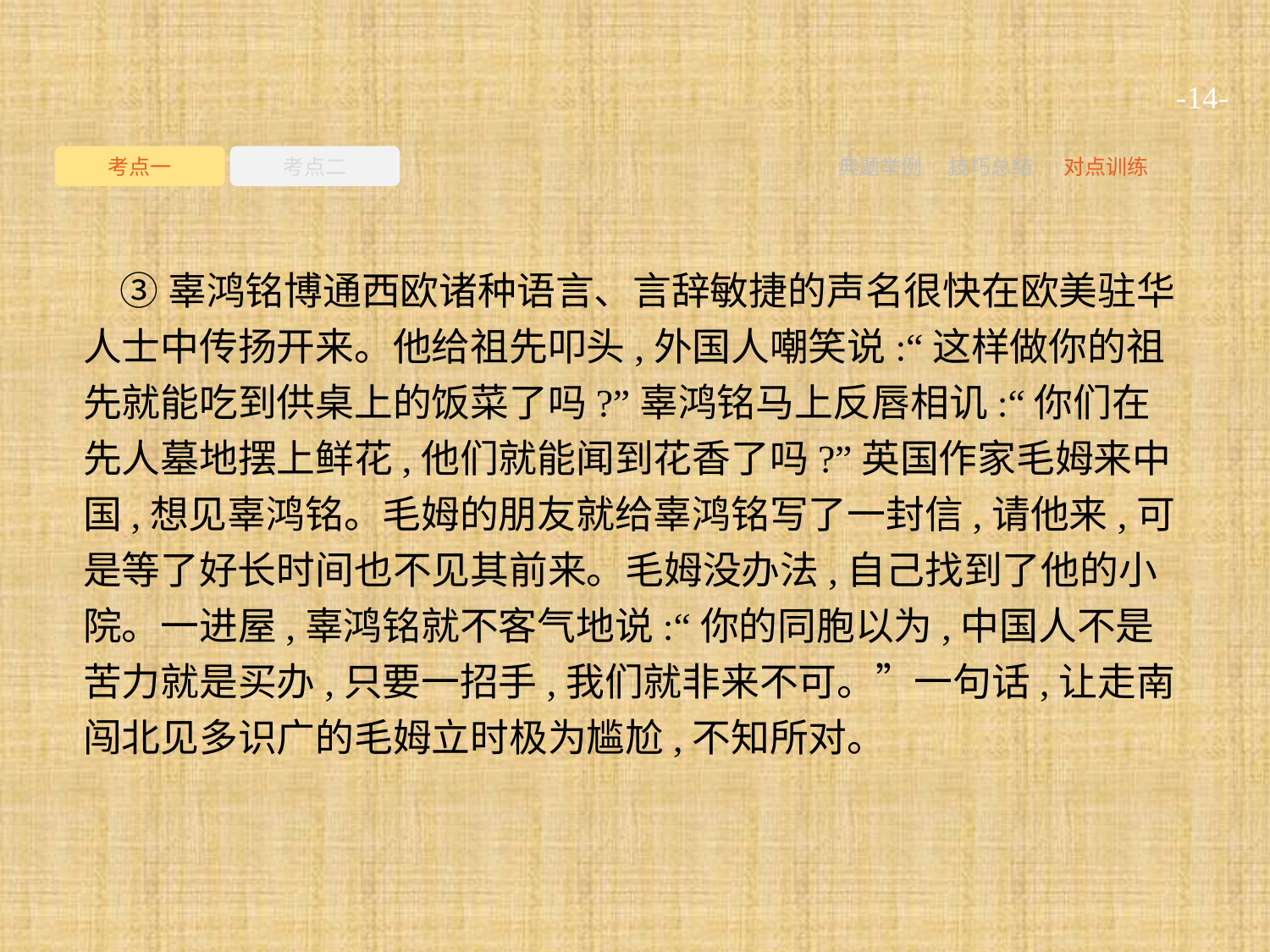

-14-
考点一
考点二
典题举例
技巧总结
对点训练
③辜鸿铭博通西欧诸种语言、言辞敏捷的声名很快在欧美驻华人士中传扬开来。他给祖先叩头,外国人嘲笑说:“这样做你的祖先就能吃到供桌上的饭菜了吗?”辜鸿铭马上反唇相讥:“你们在先人墓地摆上鲜花,他们就能闻到花香了吗?”英国作家毛姆来中国,想见辜鸿铭。毛姆的朋友就给辜鸿铭写了一封信,请他来,可是等了好长时间也不见其前来。毛姆没办法,自己找到了他的小院。一进屋,辜鸿铭就不客气地说:“你的同胞以为,中国人不是苦力就是买办,只要一招手,我们就非来不可。”一句话,让走南闯北见多识广的毛姆立时极为尴尬,不知所对。